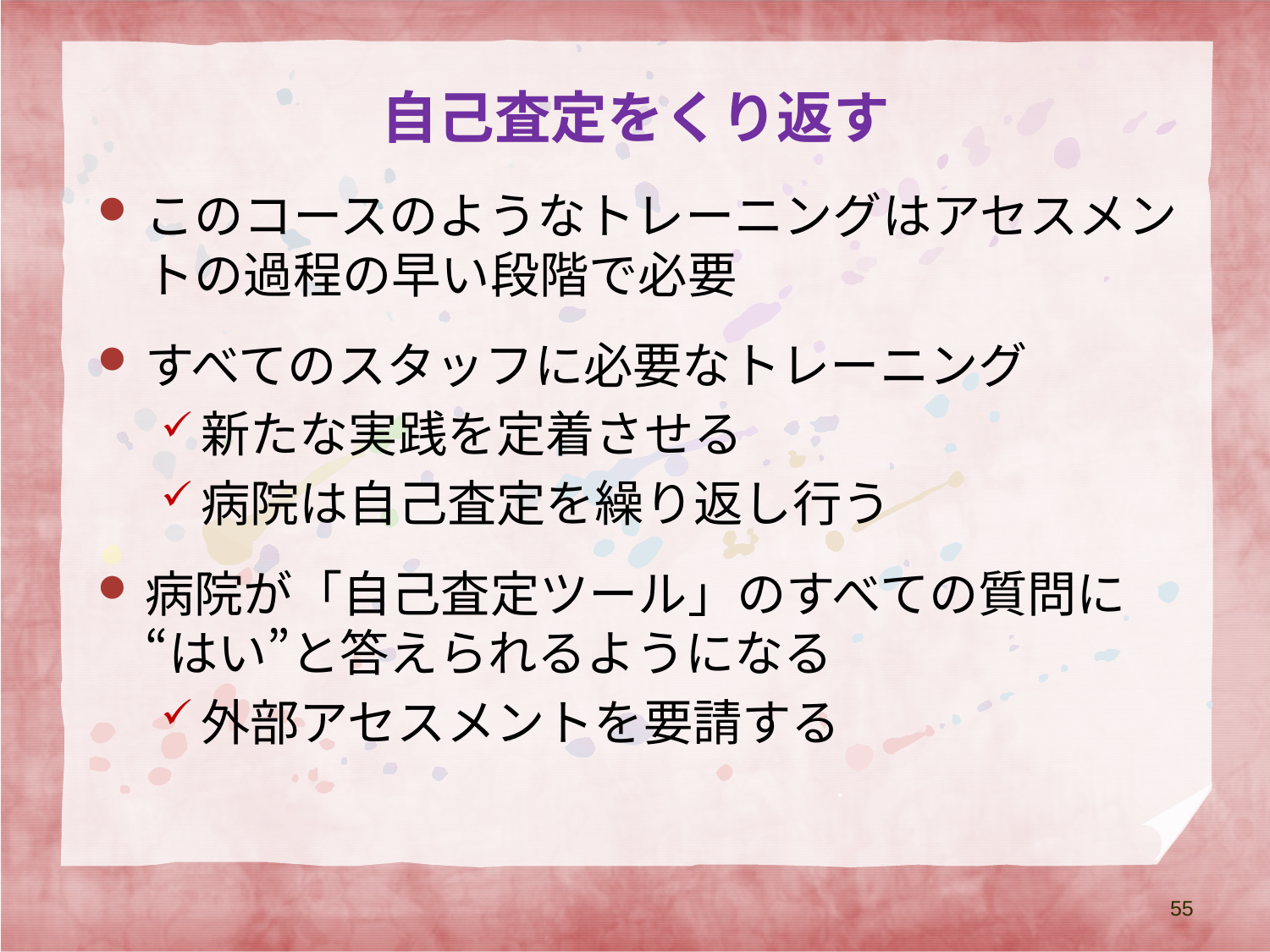

# 自己査定をくり返す
このコースのようなトレーニングはアセスメントの過程の早い段階で必要
すべてのスタッフに必要なトレーニング
新たな実践を定着させる
病院は自己査定を繰り返し行う
病院が「自己査定ツール」のすべての質問に“はい”と答えられるようになる
外部アセスメントを要請する

55